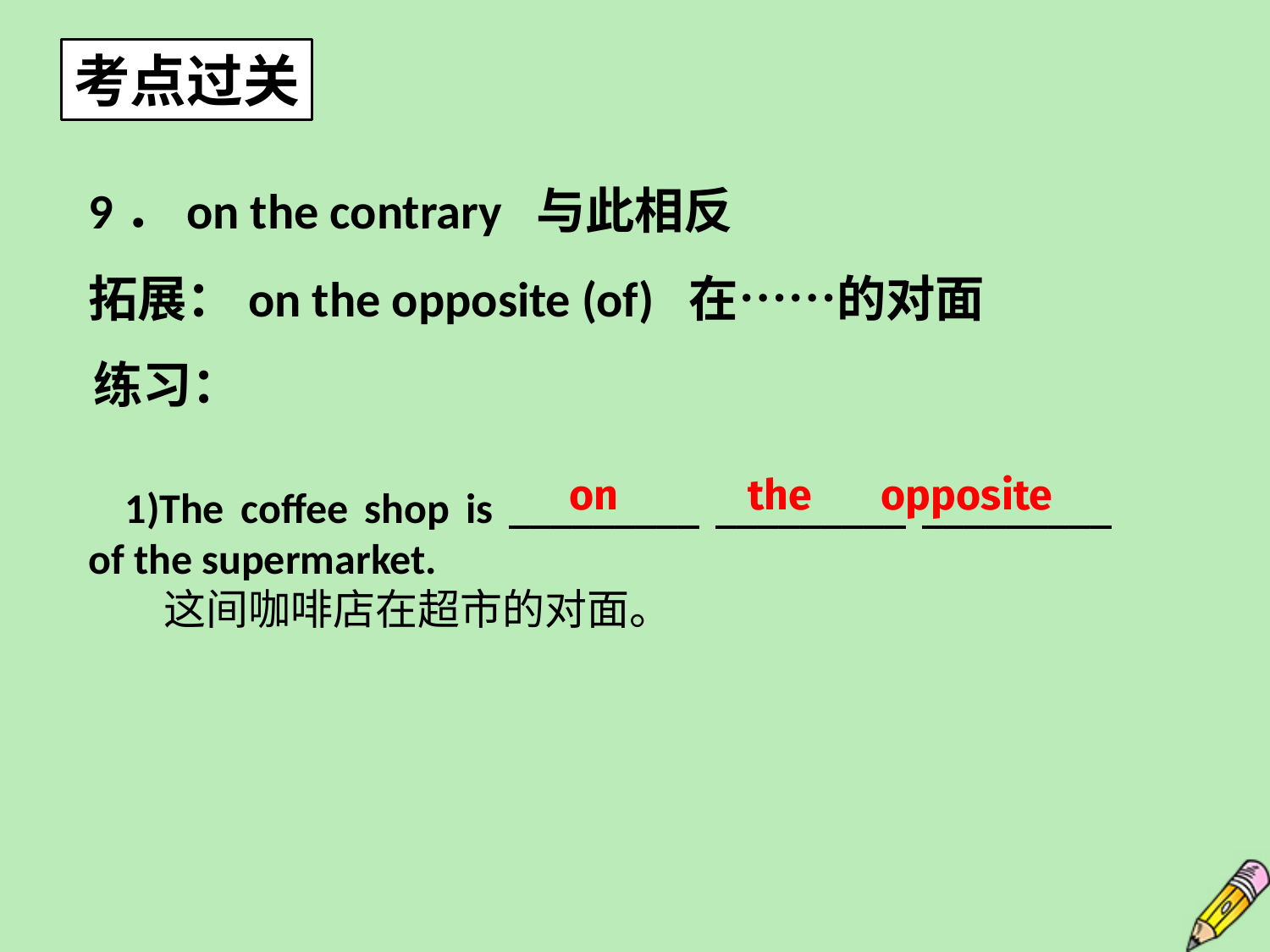

考点过关
9．on the contrary  与此相反
拓展：on the opposite (of)  在……的对面
练习：

1)The coffee shop is _________ _________ _________ of the supermarket.
   这间咖啡店在超市的对面。
on             the       opposite
12